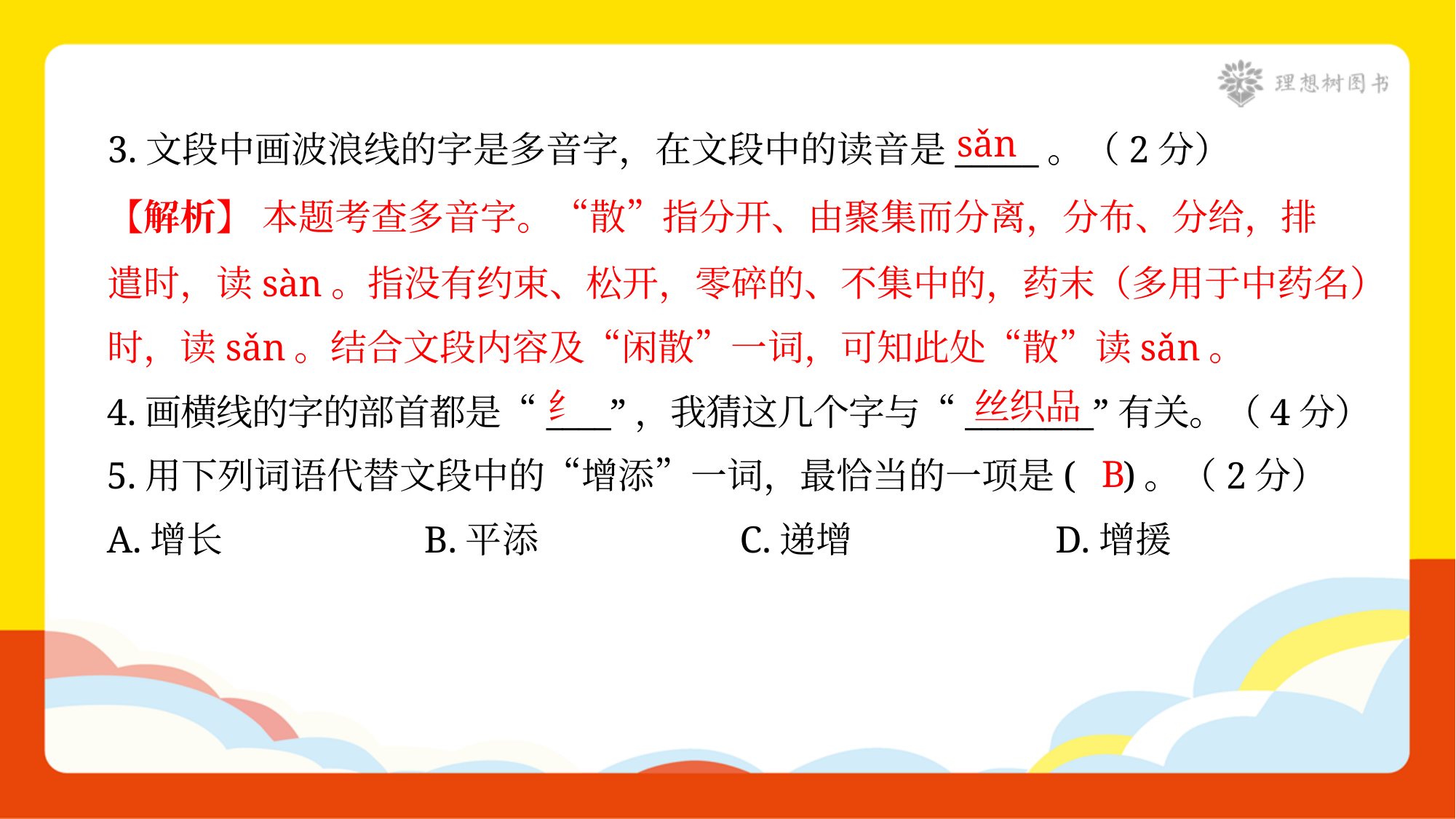

sǎn
3.文段中画波浪线的字是多音字，在文段中的读音是_____。（2分）
【解析】 本题考查多音字。“散”指分开、由聚集而分离，分布、分给，排
遣时，读sàn。指没有约束、松开，零碎的、不集中的，药末（多用于中药名）
时，读sǎn。结合文段内容及“闲散”一词，可知此处“散”读sǎn。
纟
丝织品
4.画横线的字的部首都是“____”，我猜这几个字与“________”有关。（4分）
B
5.用下列词语代替文段中的“增添”一词，最恰当的一项是(     )。（2分）
A.增长	B.平添	C.递增	D.增援